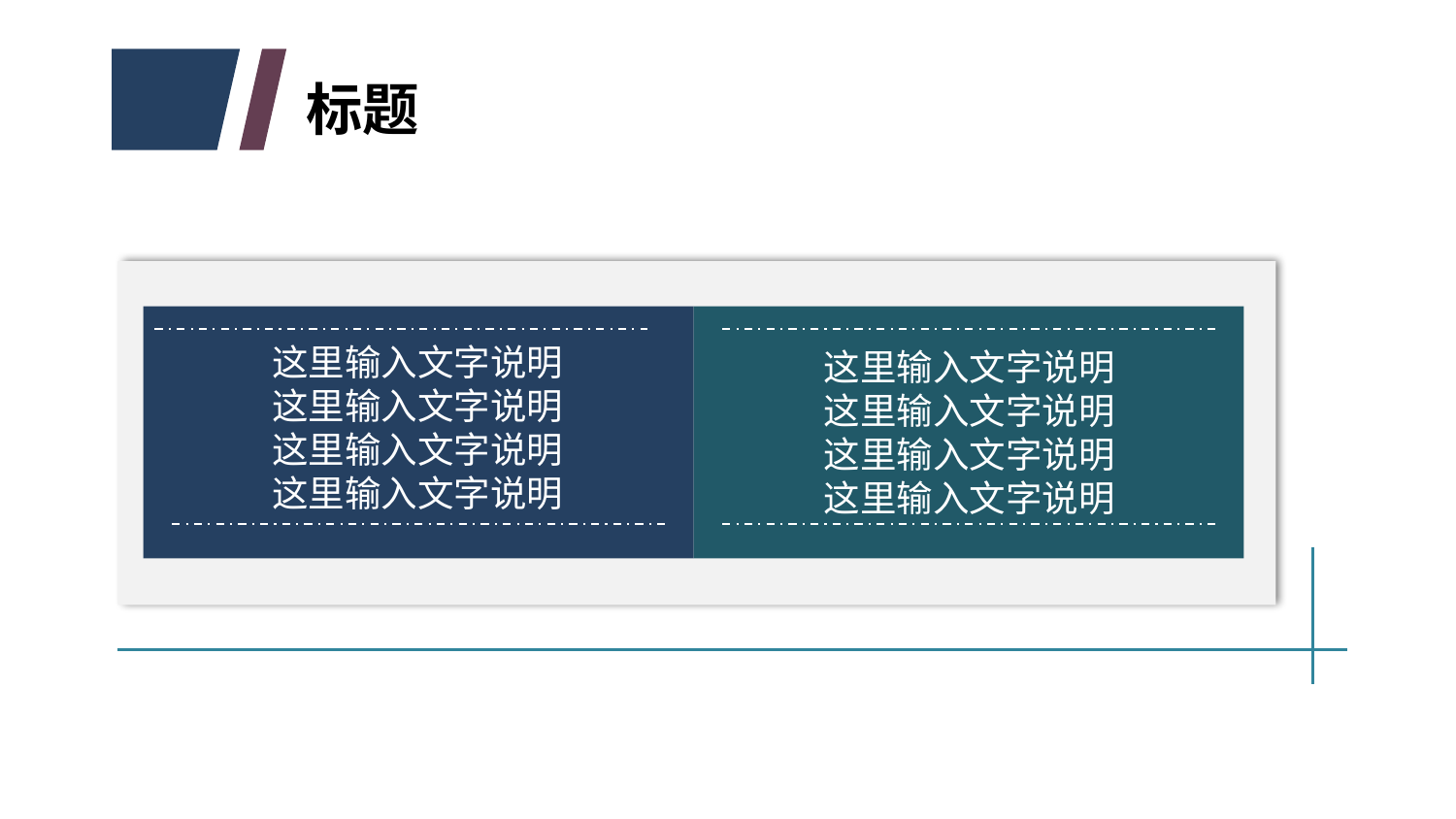

标题

这里输入文字说明
这里输入文字说明
这里输入文字说明
这里输入文字说明
这里输入文字说明
这里输入文字说明
这里输入文字说明
这里输入文字说明